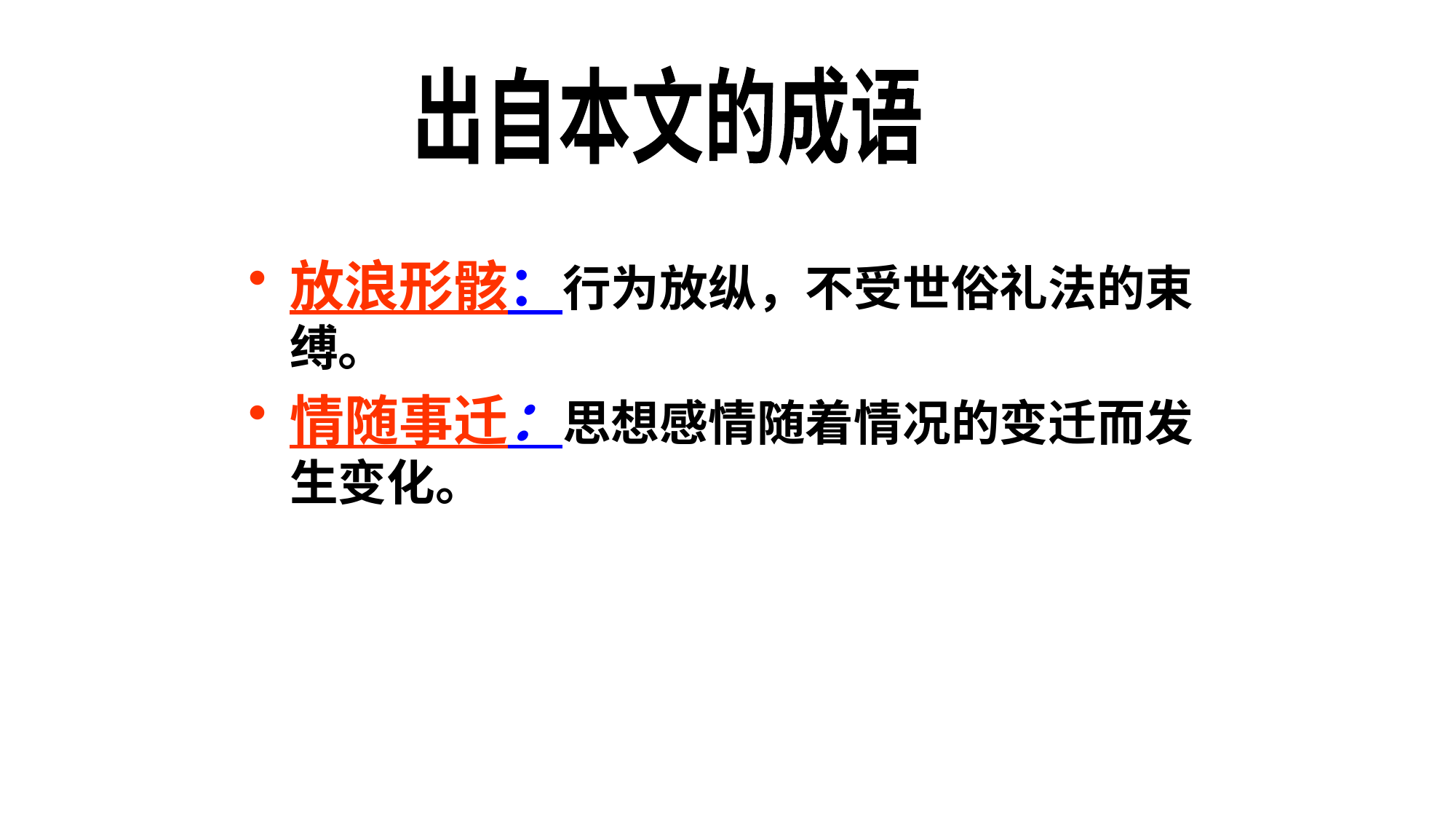

出自本文的成语
放浪形骸：行为放纵，不受世俗礼法的束缚。
情随事迁：思想感情随着情况的变迁而发生变化。